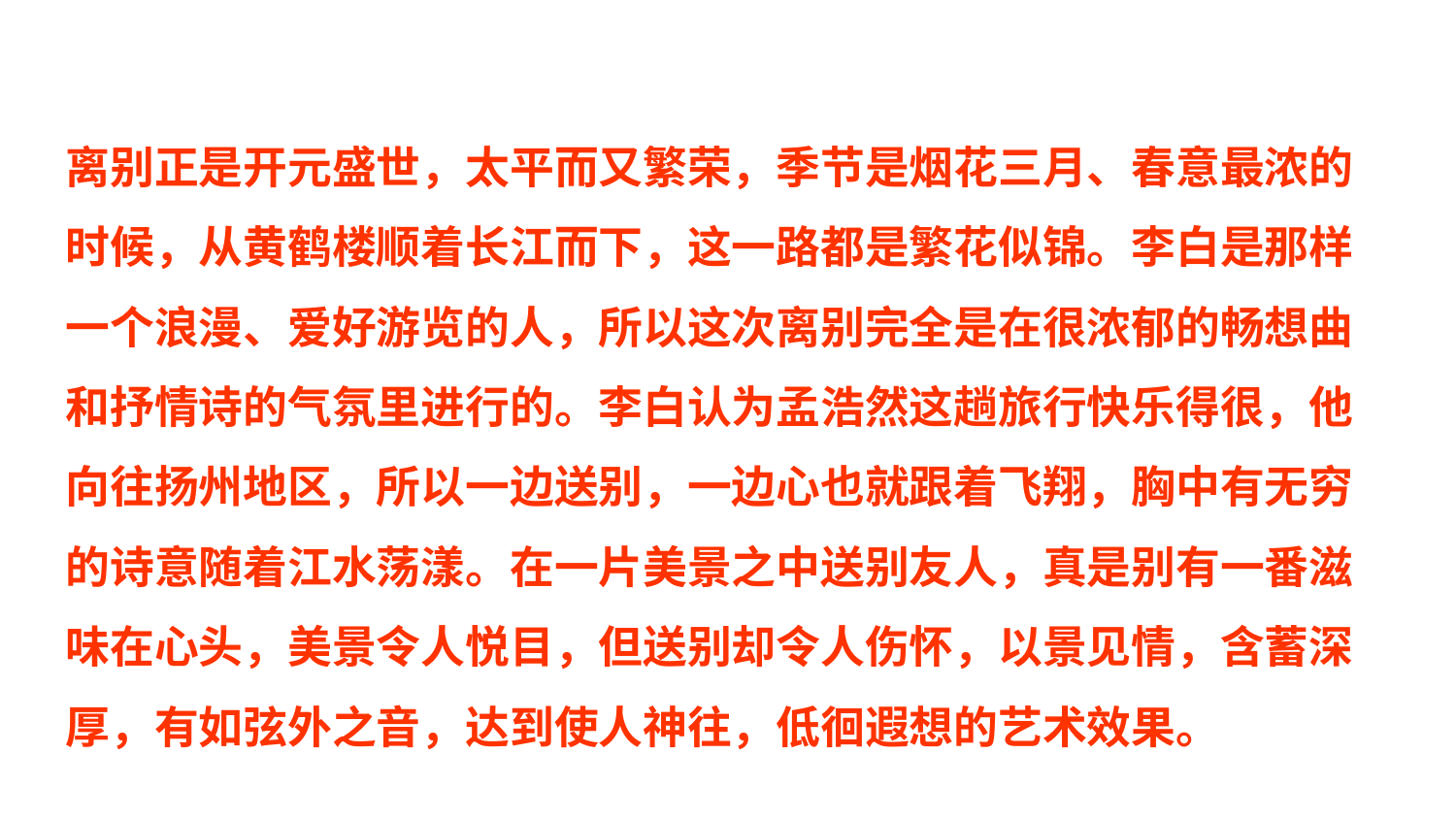

离别正是开元盛世，太平而又繁荣，季节是烟花三月、春意最浓的时候，从黄鹤楼顺着长江而下，这一路都是繁花似锦。李白是那样一个浪漫、爱好游览的人，所以这次离别完全是在很浓郁的畅想曲和抒情诗的气氛里进行的。李白认为孟浩然这趟旅行快乐得很，他向往扬州地区，所以一边送别，一边心也就跟着飞翔，胸中有无穷的诗意随着江水荡漾。在一片美景之中送别友人，真是别有一番滋味在心头，美景令人悦目，但送别却令人伤怀，以景见情，含蓄深厚，有如弦外之音，达到使人神往，低徊遐想的艺术效果。